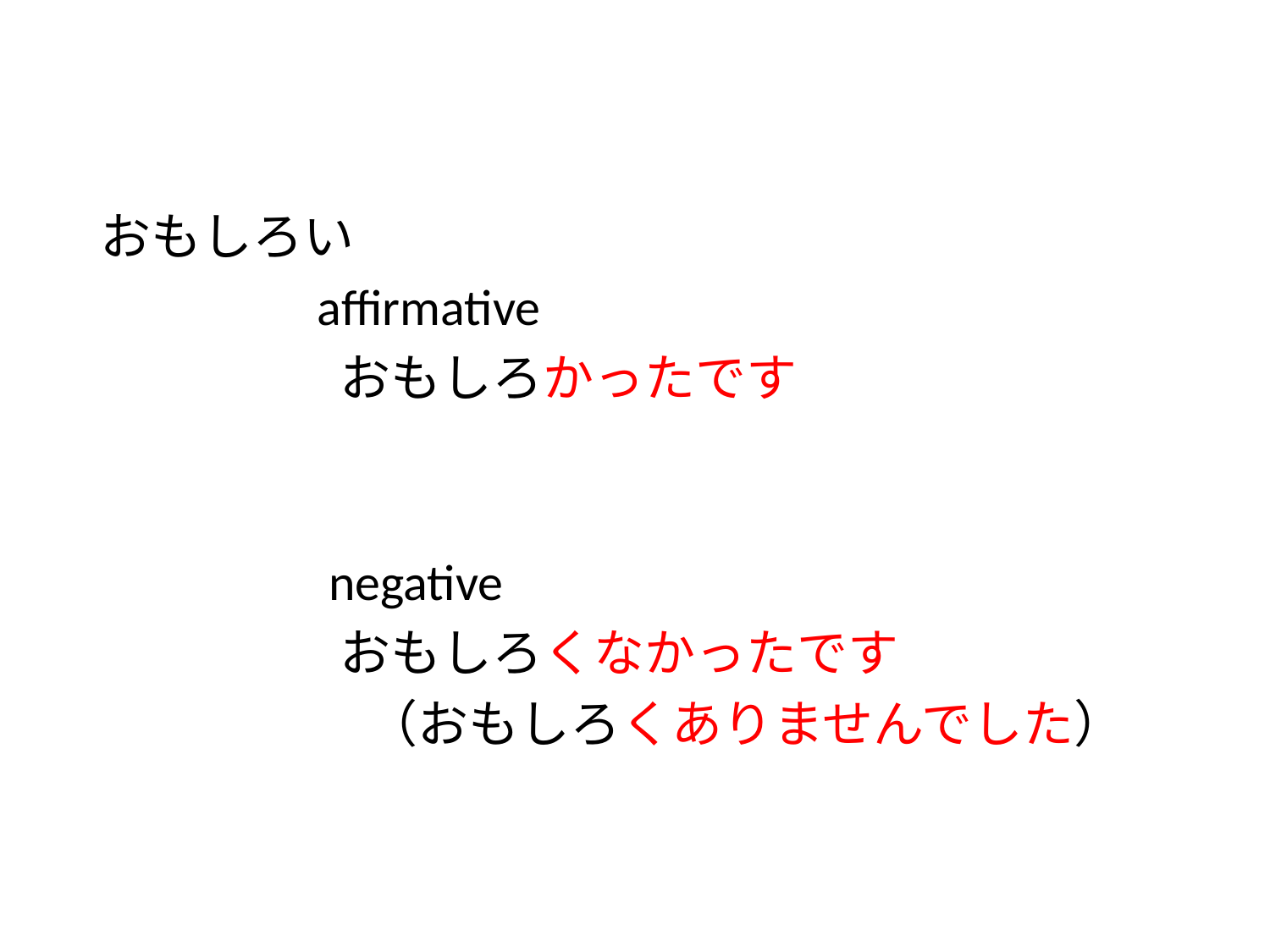

#
おもしろい
                   affirmative
                    おもしろかったです

                    negative
                    おもしろくなかったです
	　　　（おもしろくありませんでした）